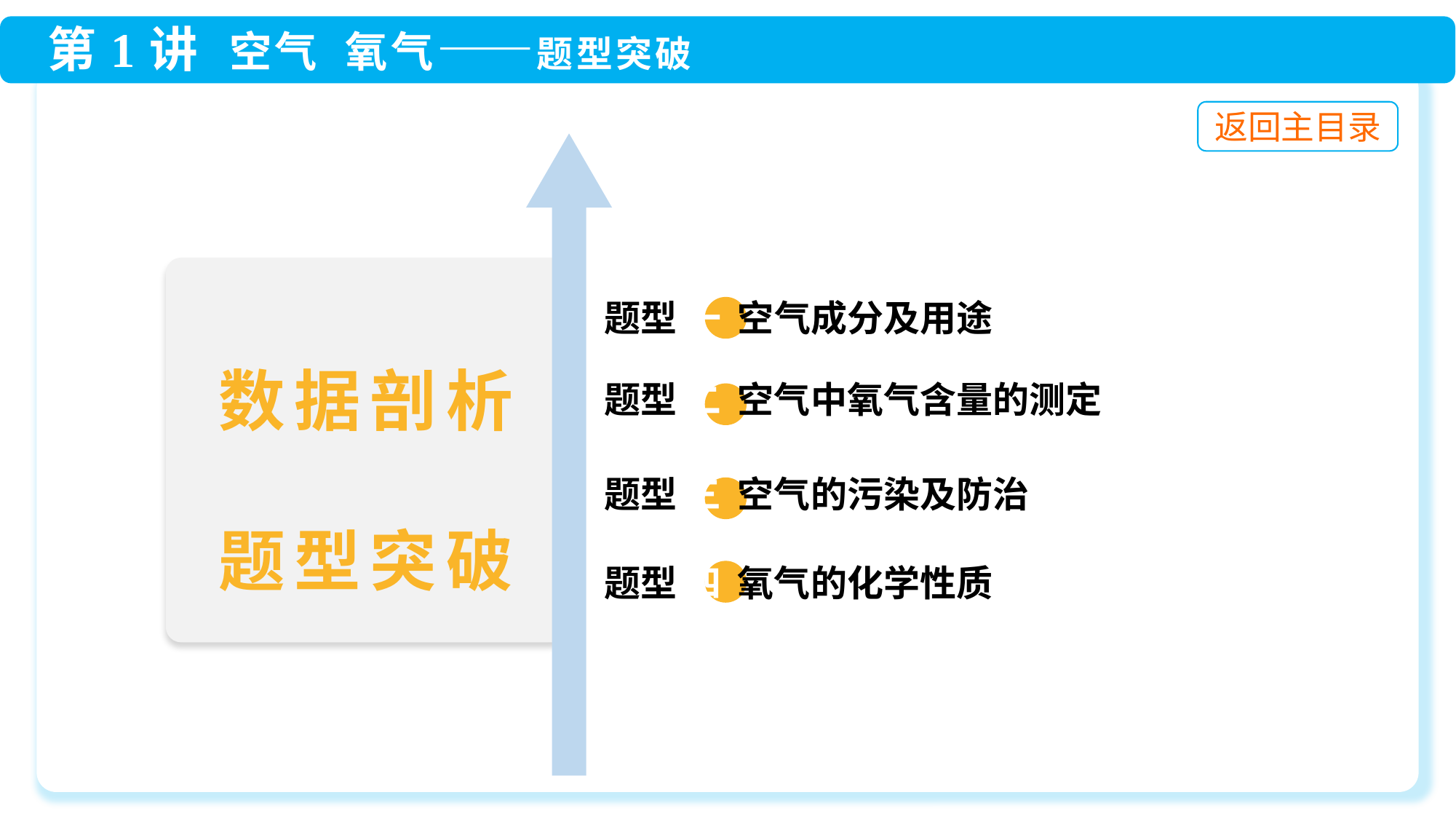

题型 一  空气成分及用途
  题型 二  空气中氧气含量的测定
  题型 三  空气的污染及防治
  题型 四  氧气的化学性质

数据剖析
题型突破